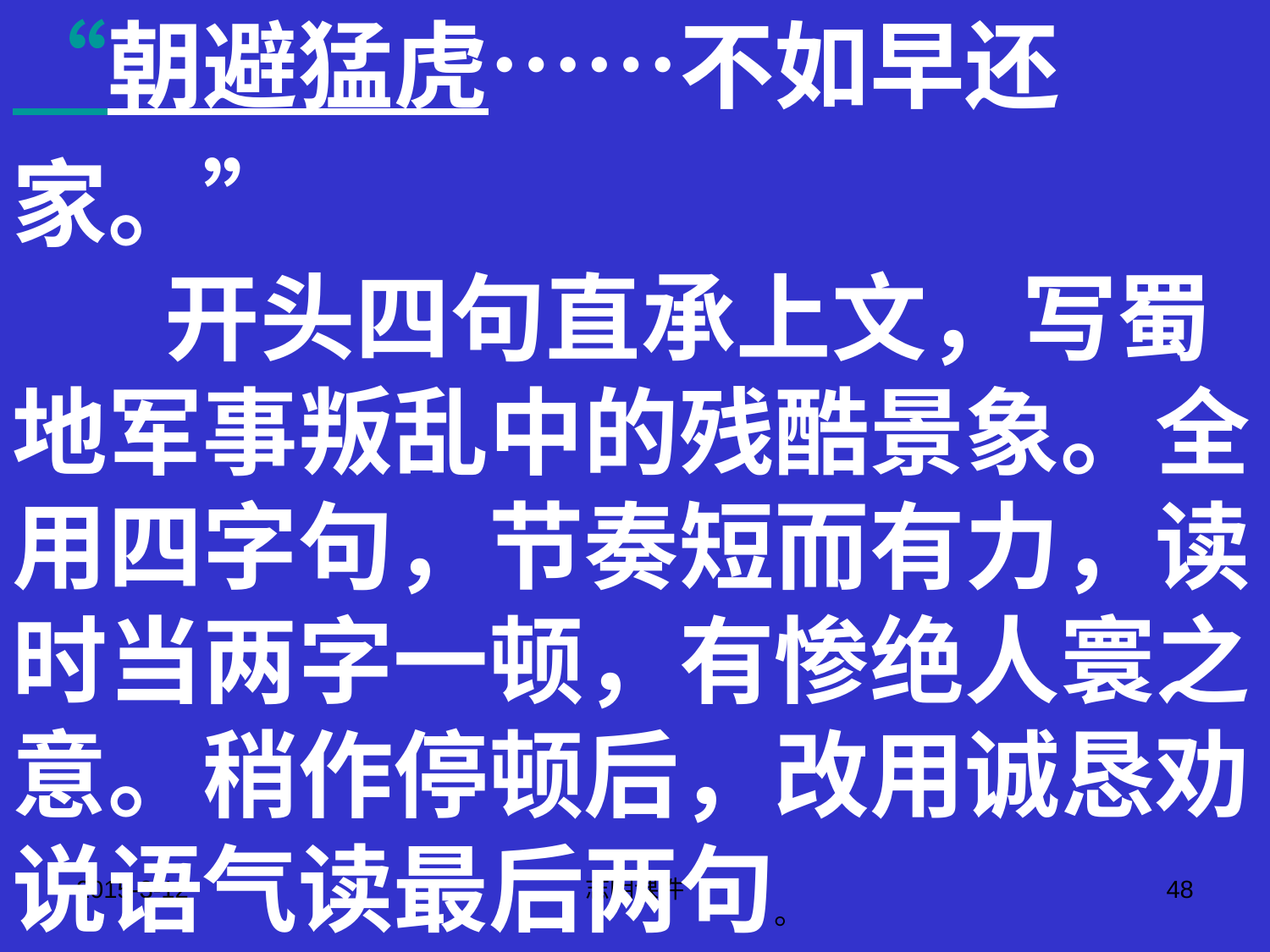

“朝避猛虎……不如早还家。”
      开头四句直承上文，写蜀地军事叛乱中的残酷景象。全用四字句，节奏短而有力，读时当两字一顿，有惨绝人寰之意。稍作停顿后，改用诚恳劝说语气读最后两句。

2015-3-12
志明课件
48